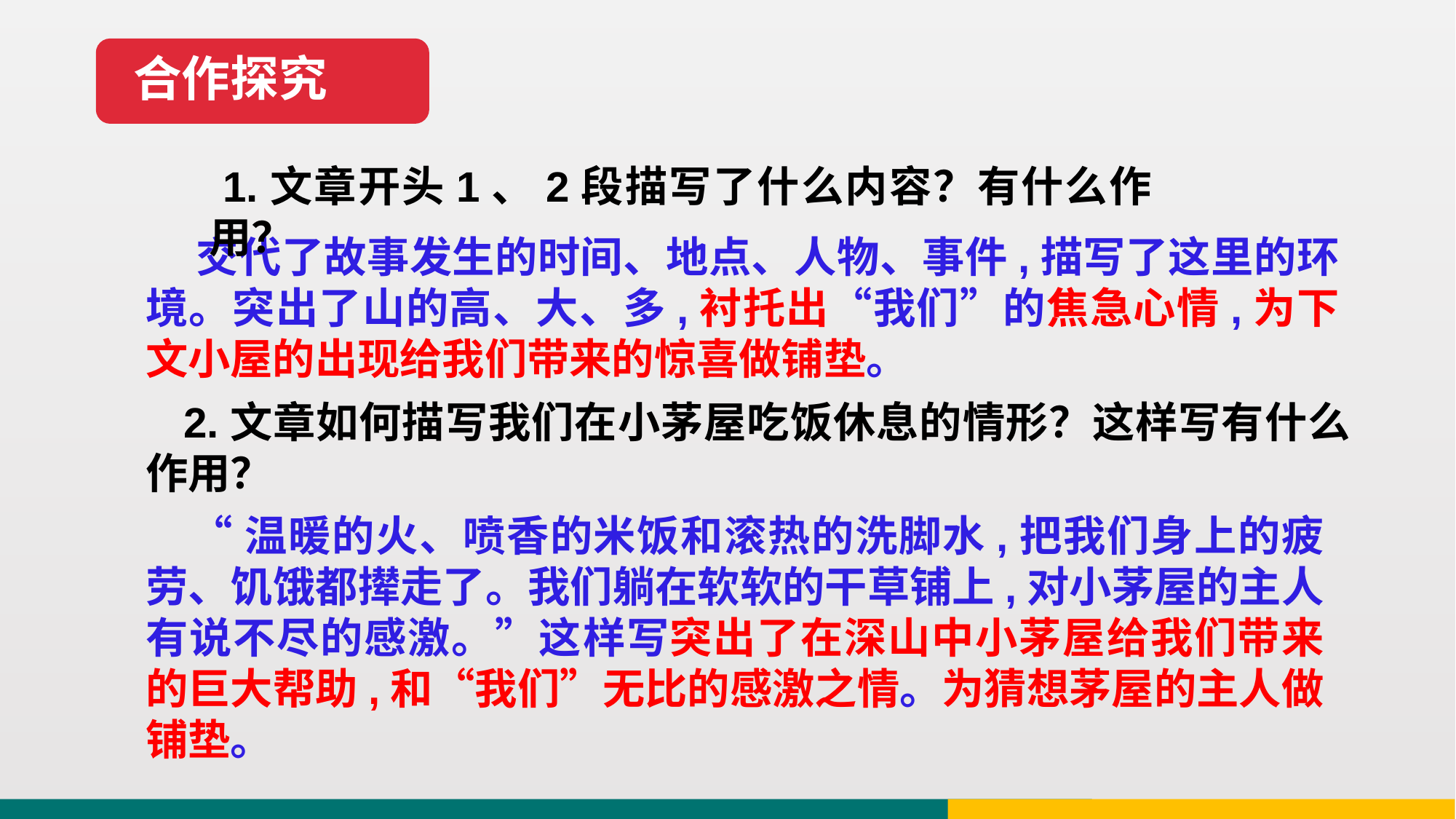

合作探究
 1.文章开头1、2段描写了什么内容？有什么作用？
    交代了故事发生的时间、地点、人物、事件,描写了这里的环境。突出了山的高、大、多,衬托出“我们”的焦急心情,为下文小屋的出现给我们带来的惊喜做铺垫。
   2.文章如何描写我们在小茅屋吃饭休息的情形？这样写有什么作用？
    “温暖的火、喷香的米饭和滚热的洗脚水,把我们身上的疲劳、饥饿都撵走了。我们躺在软软的干草铺上,对小茅屋的主人有说不尽的感激。”这样写突出了在深山中小茅屋给我们带来的巨大帮助,和“我们”无比的感激之情。为猜想茅屋的主人做铺垫。